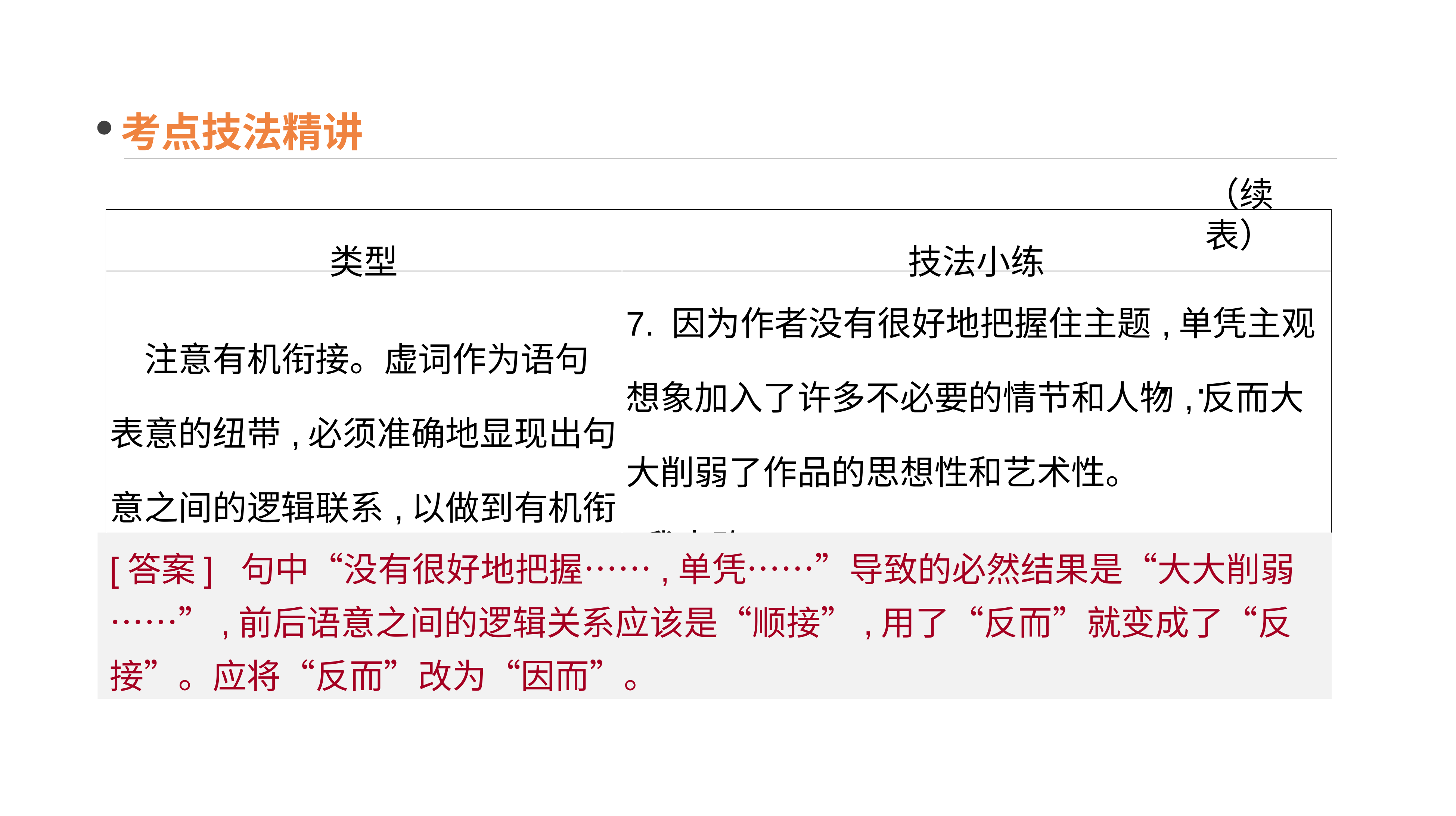

考点技法精讲

（续表）
| 类型 | 技法小练 |
| --- | --- |
| 注意有机衔接。虚词作为语句表意的纽带,必须准确地显现出句意之间的逻辑联系,以做到有机衔接,而不能与语意逻辑相悖 | 7. 因为作者没有很好地把握住主题,单凭主观想象加入了许多不必要的情节和人物,反而大大削弱了作品的思想性和艺术性。 [我来改正] \_\_\_\_\_\_\_\_\_\_\_\_\_\_\_\_\_\_\_\_\_\_\_\_\_\_\_\_\_\_\_\_\_ |
·  ·
[答案]  句中“没有很好地把握……,单凭……”导致的必然结果是“大大削弱……”,前后语意之间的逻辑关系应该是“顺接”,用了“反而”就变成了“反接”。应将“反而”改为“因而”。